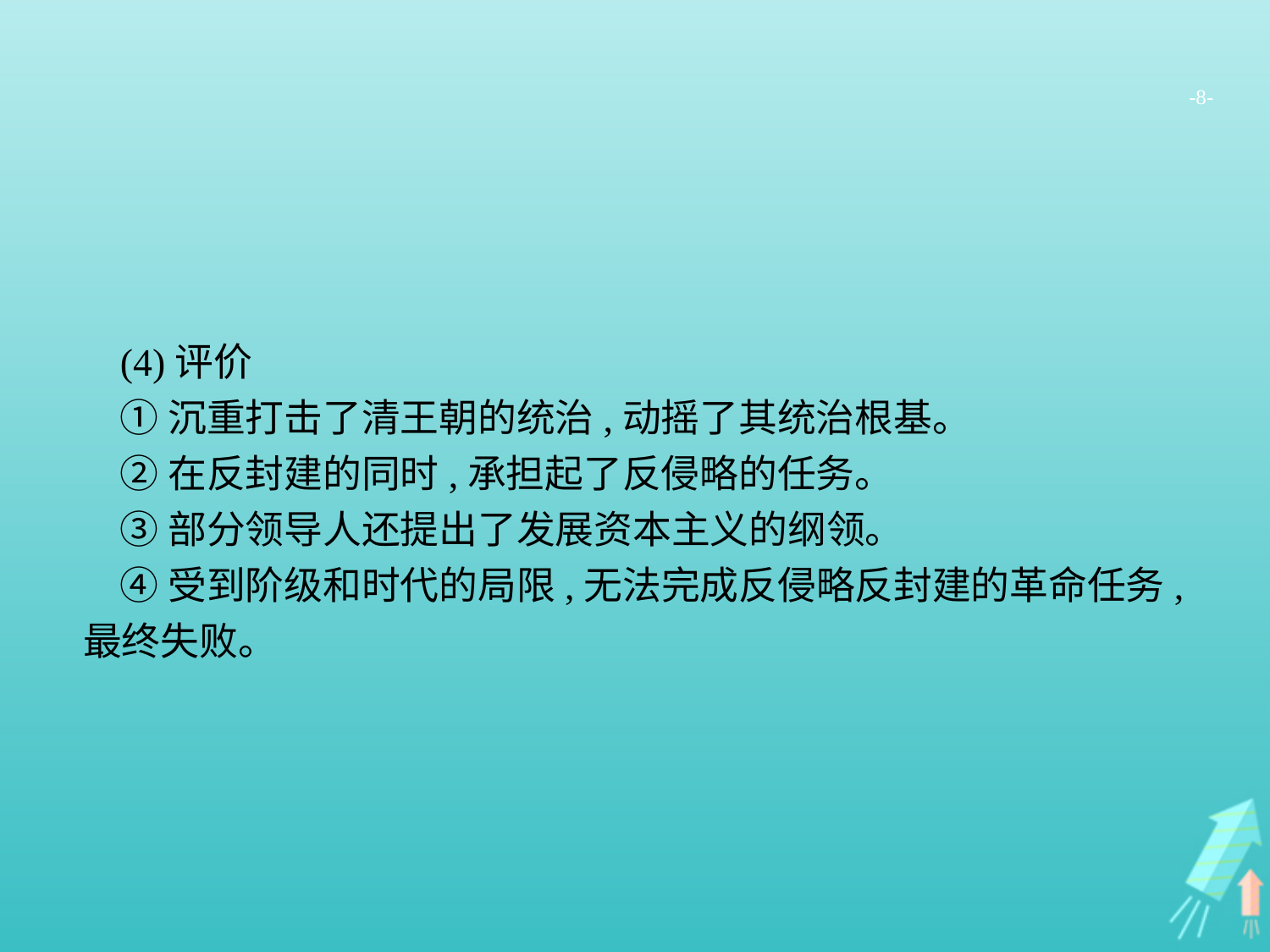

-8-
(4)评价
①沉重打击了清王朝的统治,动摇了其统治根基。
②在反封建的同时,承担起了反侵略的任务。
③部分领导人还提出了发展资本主义的纲领。
④受到阶级和时代的局限,无法完成反侵略反封建的革命任务,最终失败。